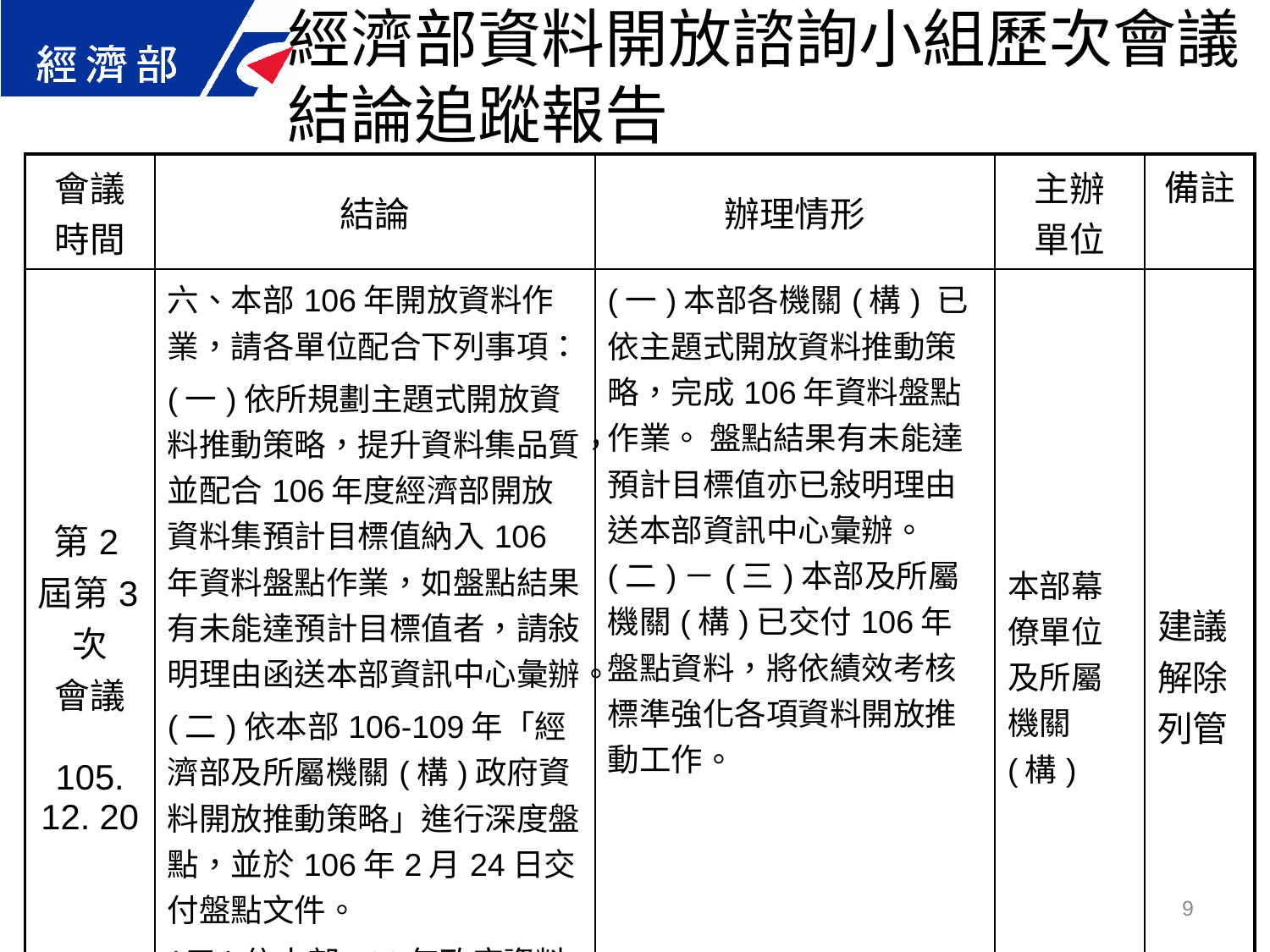

經濟部資料開放諮詢小組歷次會議結論追蹤報告
| 會議 時間 | 結論 | 辦理情形 | 主辦 單位 | 備註 |
| --- | --- | --- | --- | --- |
| 第2屆第3次 會議 105. 12. 20 | 六、本部106年開放資料作業，請各單位配合下列事項： (一)依所規劃主題式開放資料推動策略，提升資料集品質，並配合106年度經濟部開放資料集預計目標值納入106年資料盤點作業，如盤點結果有未能達預計目標值者，請敍明理由函送本部資訊中心彙辦。 (二)依本部106-109年「經濟部及所屬機關(構)政府資料開放推動策略」進行深度盤點，並於106年2月24日交付盤點文件。 (三)依本部106年政府資料開放推動績效考核標準，強化各項資料開放推動工作。 | (一)本部各機關(構) 已依主題式開放資料推動策略，完成106年資料盤點作業。 盤點結果有未能達預計目標值亦已敍明理由送本部資訊中心彙辦。 (二)－(三)本部及所屬機關(構)已交付106年盤點資料，將依績效考核標準強化各項資料開放推動工作。 | 本部幕僚單位及所屬機關(構) | 建議解除列管 |
9